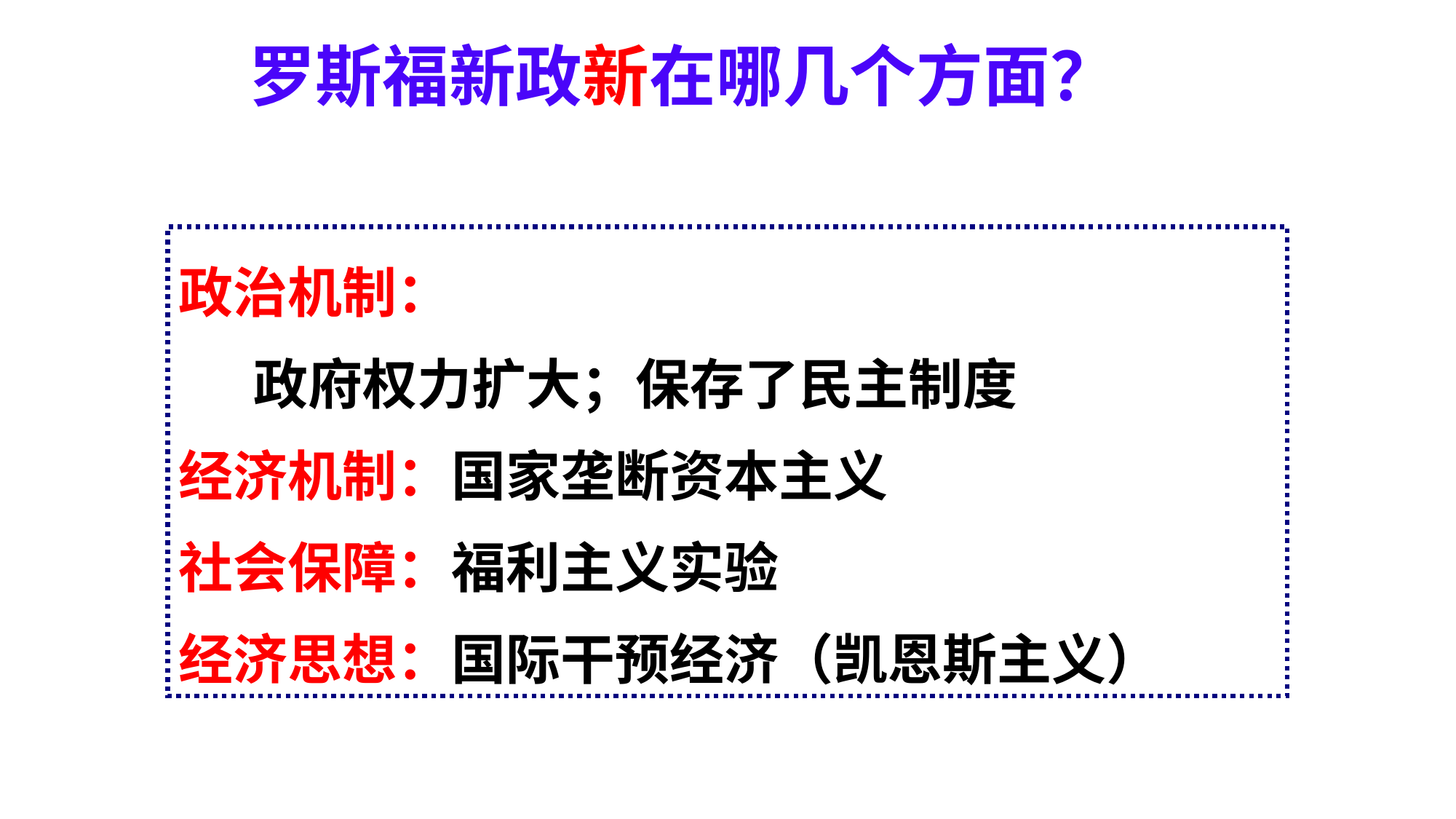

罗斯福新政新在哪几个方面？
政治机制：
     政府权力扩大；保存了民主制度
经济机制：国家垄断资本主义
社会保障：福利主义实验
经济思想：国际干预经济（凯恩斯主义）